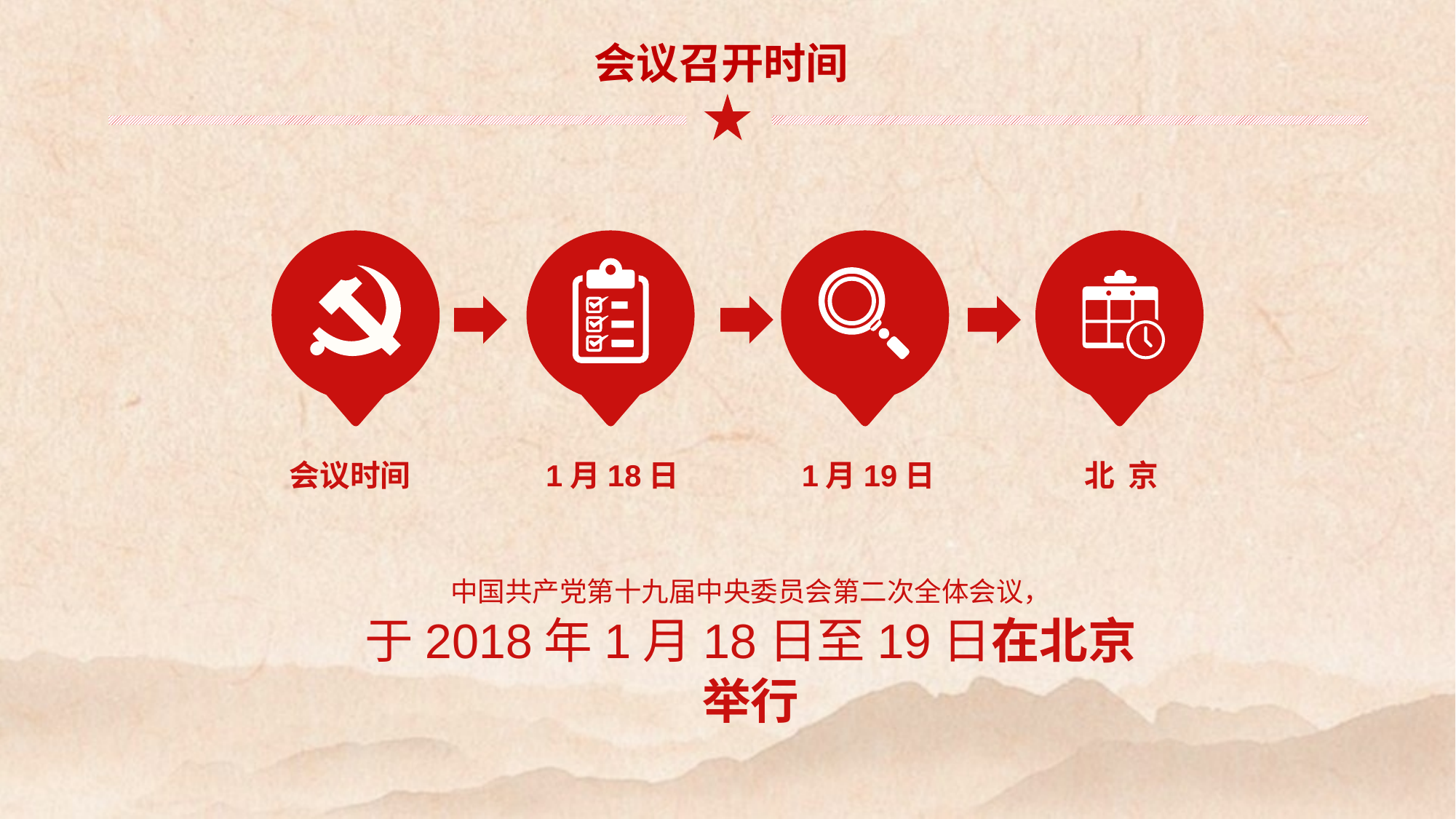

会议召开时间

会议时间

1月18日

1月19日

 北  京

中国共产党第十九届中央委员会第二次全体会议，
于2018年1月18日至19日在北京举行